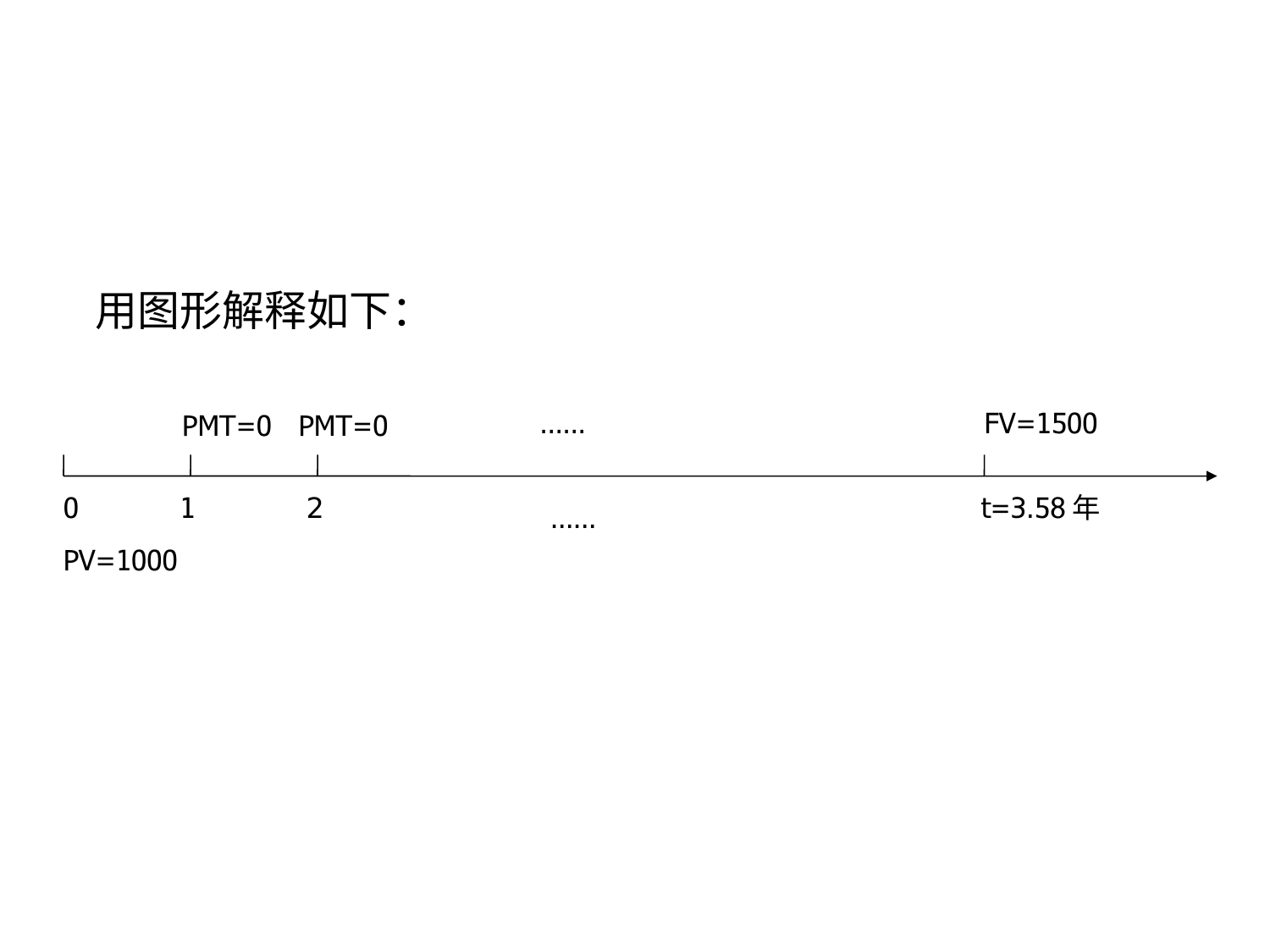

用图形解释如下：
……
FV=1500
PMT=0
PMT=0

0
1
2
t=3.58年
……
PV=1000